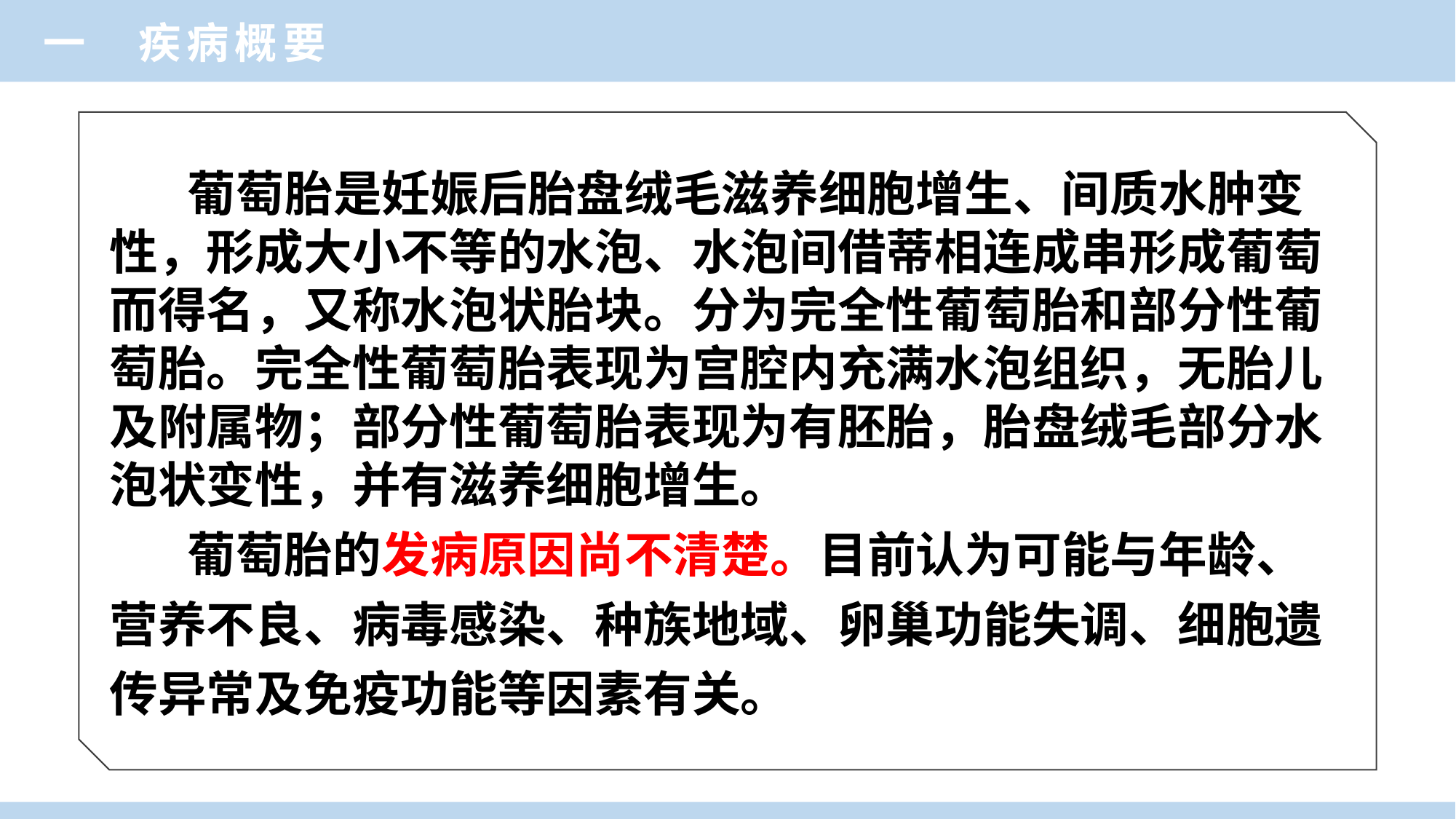

一   疾病概要

      葡萄胎是妊娠后胎盘绒毛滋养细胞增生、间质水肿变性，形成大小不等的水泡、水泡间借蒂相连成串形成葡萄而得名，又称水泡状胎块。分为完全性葡萄胎和部分性葡萄胎。完全性葡萄胎表现为宫腔内充满水泡组织，无胎儿及附属物；部分性葡萄胎表现为有胚胎，胎盘绒毛部分水泡状变性，并有滋养细胞增生。
      葡萄胎的发病原因尚不清楚。目前认为可能与年龄、营养不良、病毒感染、种族地域、卵巢功能失调、细胞遗传异常及免疫功能等因素有关。